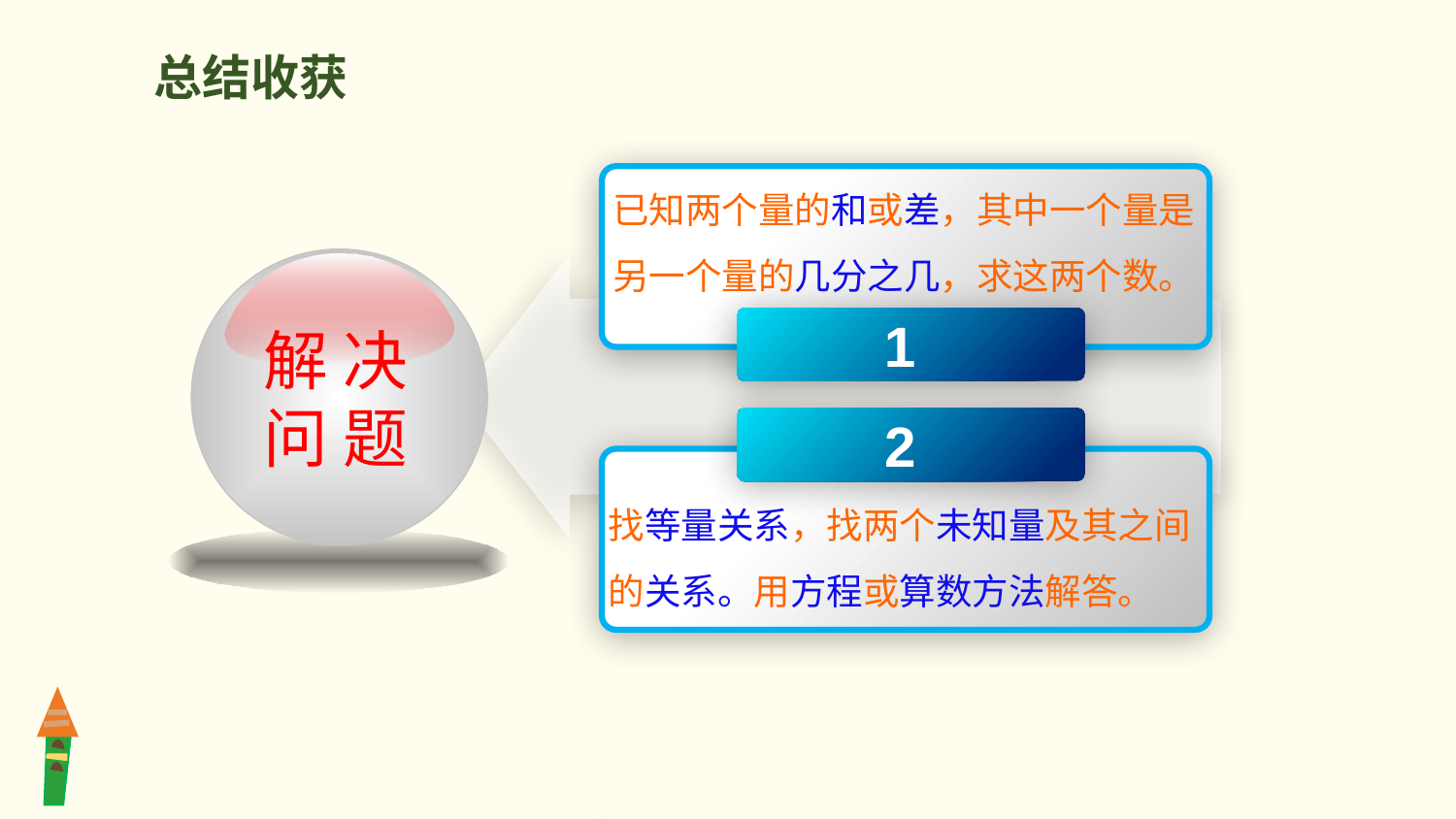

总结收获
已知两个量的和或差，其中一个量是另一个量的几分之几，求这两个数。

解 决
问 题

1

2

找等量关系，找两个未知量及其之间的关系。用方程或算数方法解答。